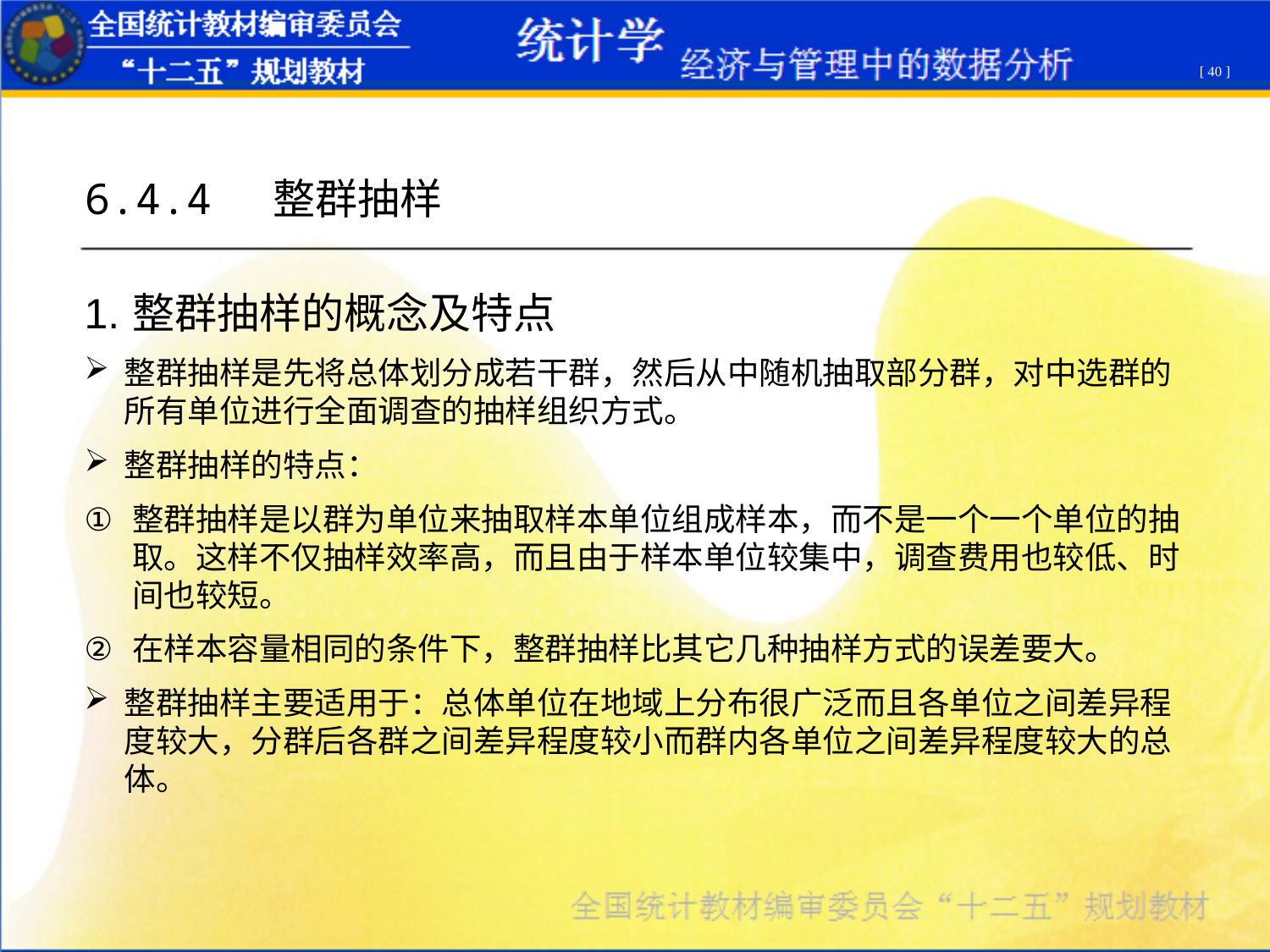

[ 40 ]
6.4.4  整群抽样

整群抽样的概念及特点
整群抽样是先将总体划分成若干群，然后从中随机抽取部分群，对中选群的所有单位进行全面调查的抽样组织方式。
整群抽样的特点：
整群抽样是以群为单位来抽取样本单位组成样本，而不是一个一个单位的抽取。这样不仅抽样效率高，而且由于样本单位较集中，调查费用也较低、时间也较短。
在样本容量相同的条件下，整群抽样比其它几种抽样方式的误差要大。
整群抽样主要适用于：总体单位在地域上分布很广泛而且各单位之间差异程度较大，分群后各群之间差异程度较小而群内各单位之间差异程度较大的总体。